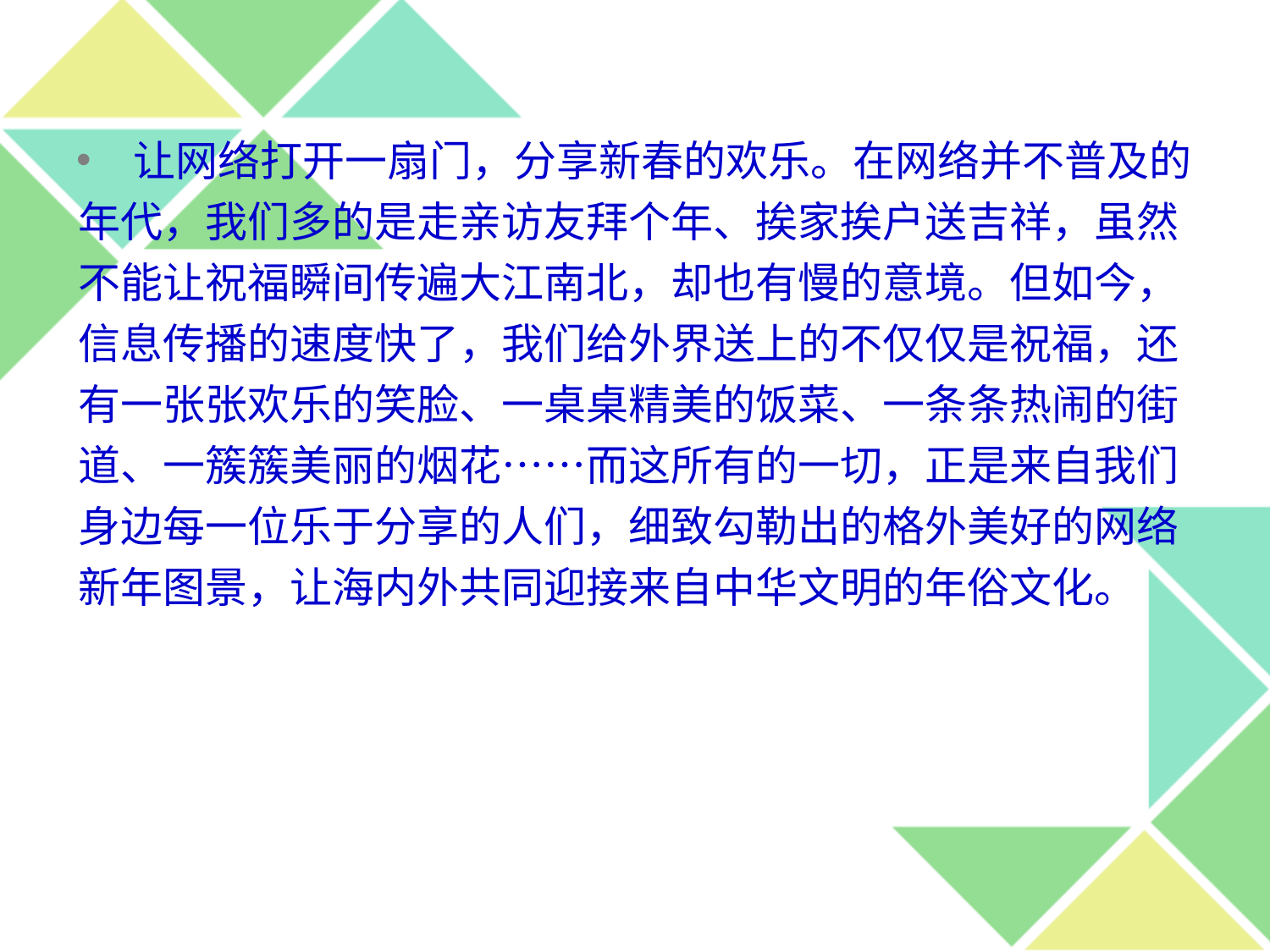

让网络打开一扇门，分享新春的欢乐。在网络并不普及的年代，我们多的是走亲访友拜个年、挨家挨户送吉祥，虽然不能让祝福瞬间传遍大江南北，却也有慢的意境。但如今，信息传播的速度快了，我们给外界送上的不仅仅是祝福，还有一张张欢乐的笑脸、一桌桌精美的饭菜、一条条热闹的街道、一簇簇美丽的烟花……而这所有的一切，正是来自我们身边每一位乐于分享的人们，细致勾勒出的格外美好的网络新年图景，让海内外共同迎接来自中华文明的年俗文化。